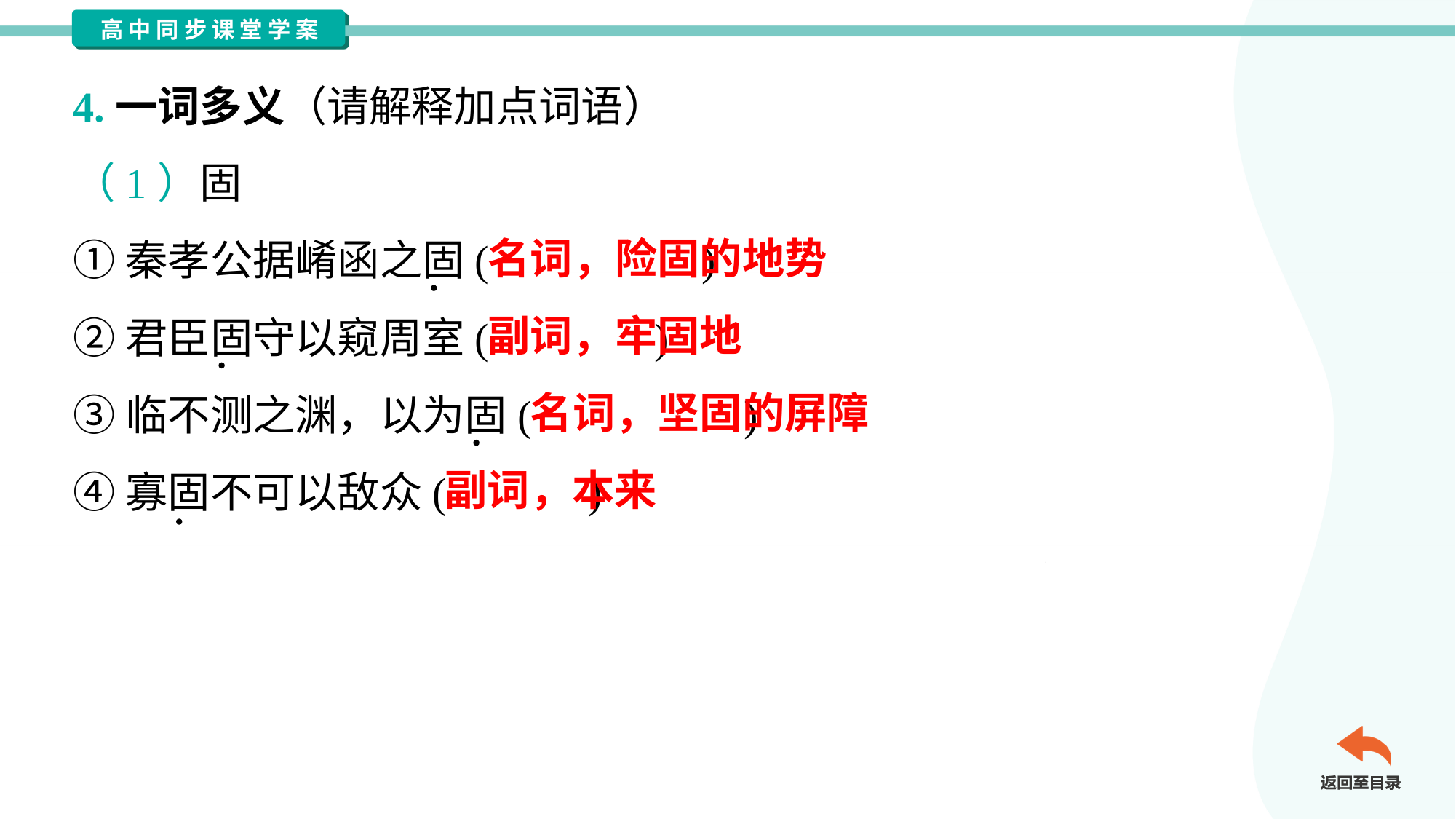

4.一词多义（请解释加点词语）
（1）固
①秦孝公据崤函之固(                  )
②君臣固守以窥周室(              )
③临不测之渊，以为固(                  )
④寡固不可以敌众(            )
名词，险固的地势
副词，牢固地

名词，坚固的屏障

副词，本来